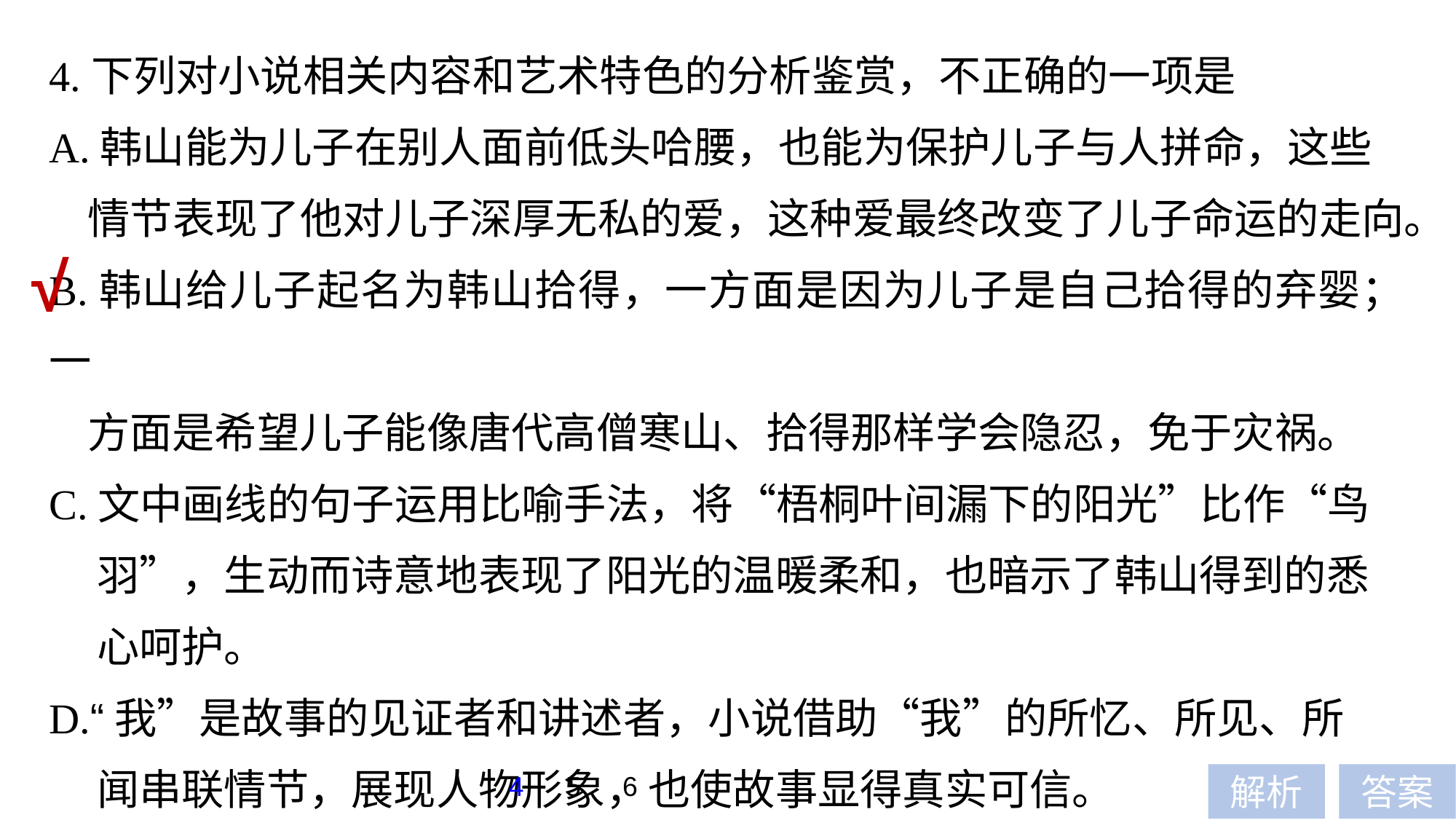

4.下列对小说相关内容和艺术特色的分析鉴赏，不正确的一项是
A.韩山能为儿子在别人面前低头哈腰，也能为保护儿子与人拼命，这些
   情节表现了他对儿子深厚无私的爱，这种爱最终改变了儿子命运的走向。
B.韩山给儿子起名为韩山拾得，一方面是因为儿子是自己拾得的弃婴；一
   方面是希望儿子能像唐代高僧寒山、拾得那样学会隐忍，免于灾祸。
C.文中画线的句子运用比喻手法，将“梧桐叶间漏下的阳光”比作“鸟
    羽”，生动而诗意地表现了阳光的温暖柔和，也暗示了韩山得到的悉
    心呵护。
D.“我”是故事的见证者和讲述者，小说借助“我”的所忆、所见、所
    闻串联情节，展现人物形象，也使故事显得真实可信。
√
4
5
6
解析
答案